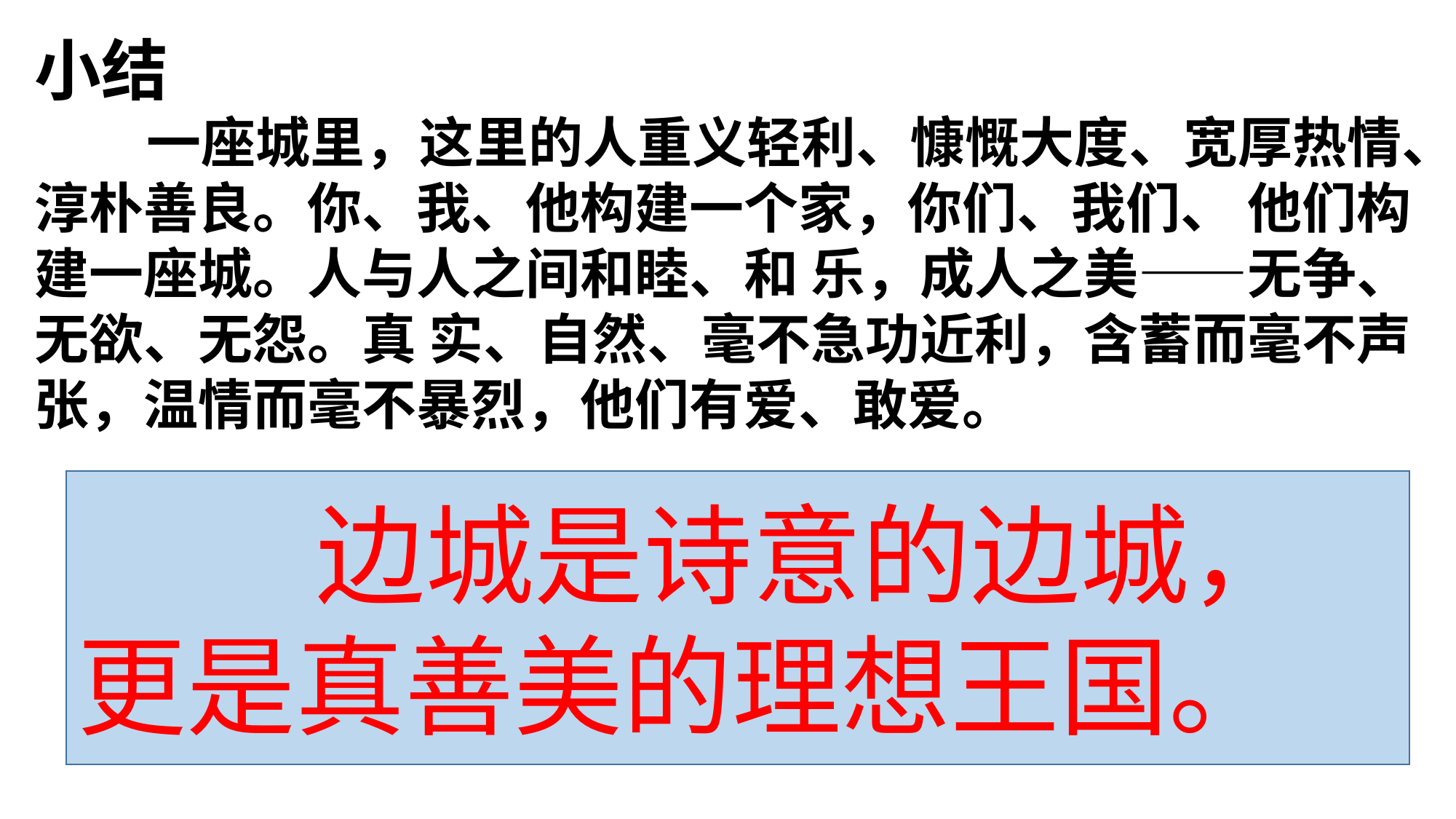

小结
        一座城里，这里的人重义轻利、慷慨大度、宽厚热情、淳朴善良。你、我、他构建一个家，你们、我们、 他们构建一座城。人与人之间和睦、和 乐，成人之美——无争、无欲、无怨。真 实、自然、毫不急功近利，含蓄而毫不声 张，温情而毫不暴烈，他们有爱、敢爱。
       边城是诗意的边城，更是真善美的理想王国。